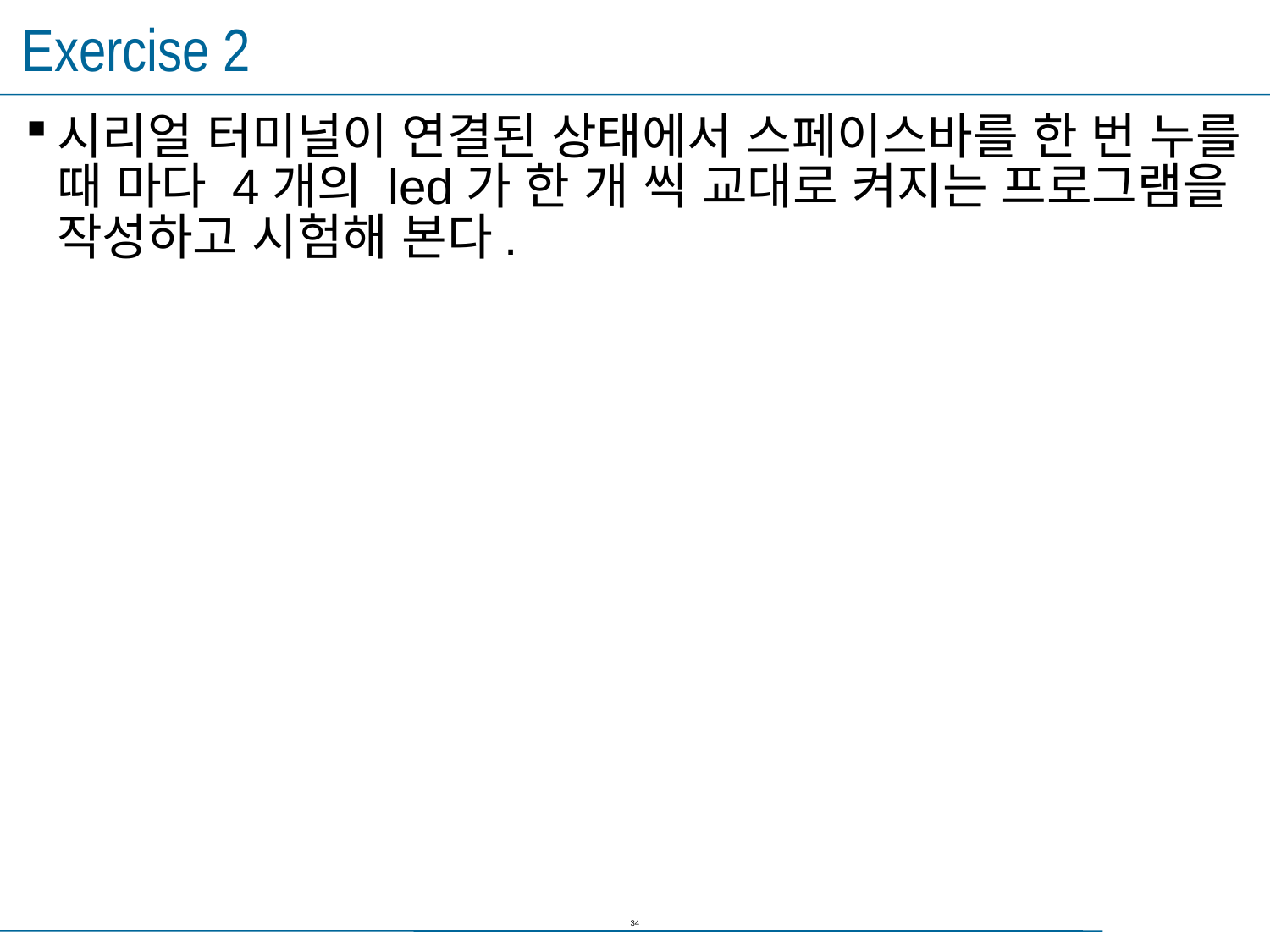

# Exercise 2
시리얼 터미널이 연결된 상태에서 스페이스바를 한 번 누를 때 마다 4개의 led가 한 개 씩 교대로 켜지는 프로그램을 작성하고 시험해 본다.